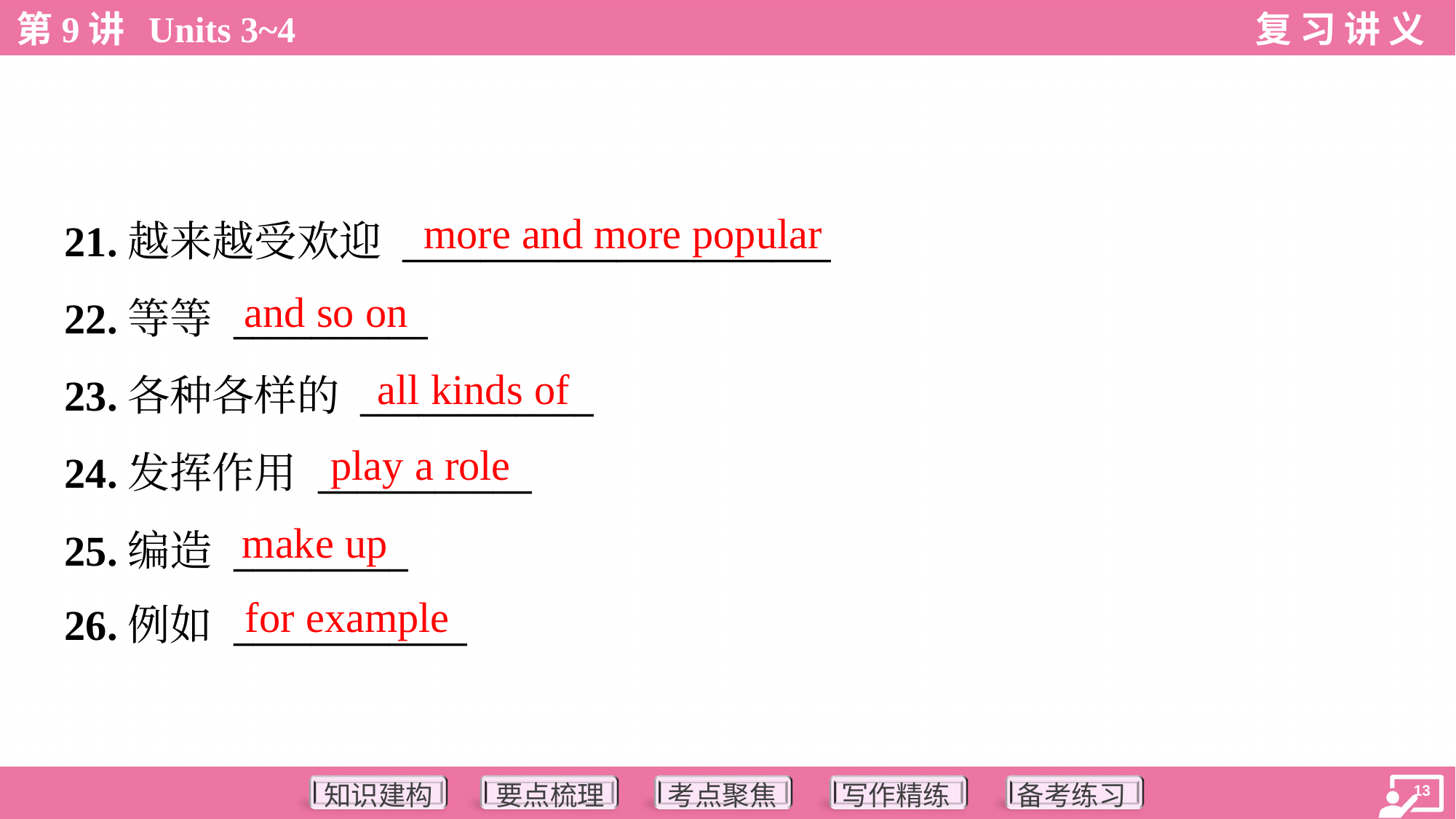

more and more popular
21.越来越受欢迎 ______________________
22.等等 __________
23.各种各样的 ____________
24.发挥作用 ___________
25.编造 _________
26.例如 ____________
and so on
all kinds of
play a role
make up
for example